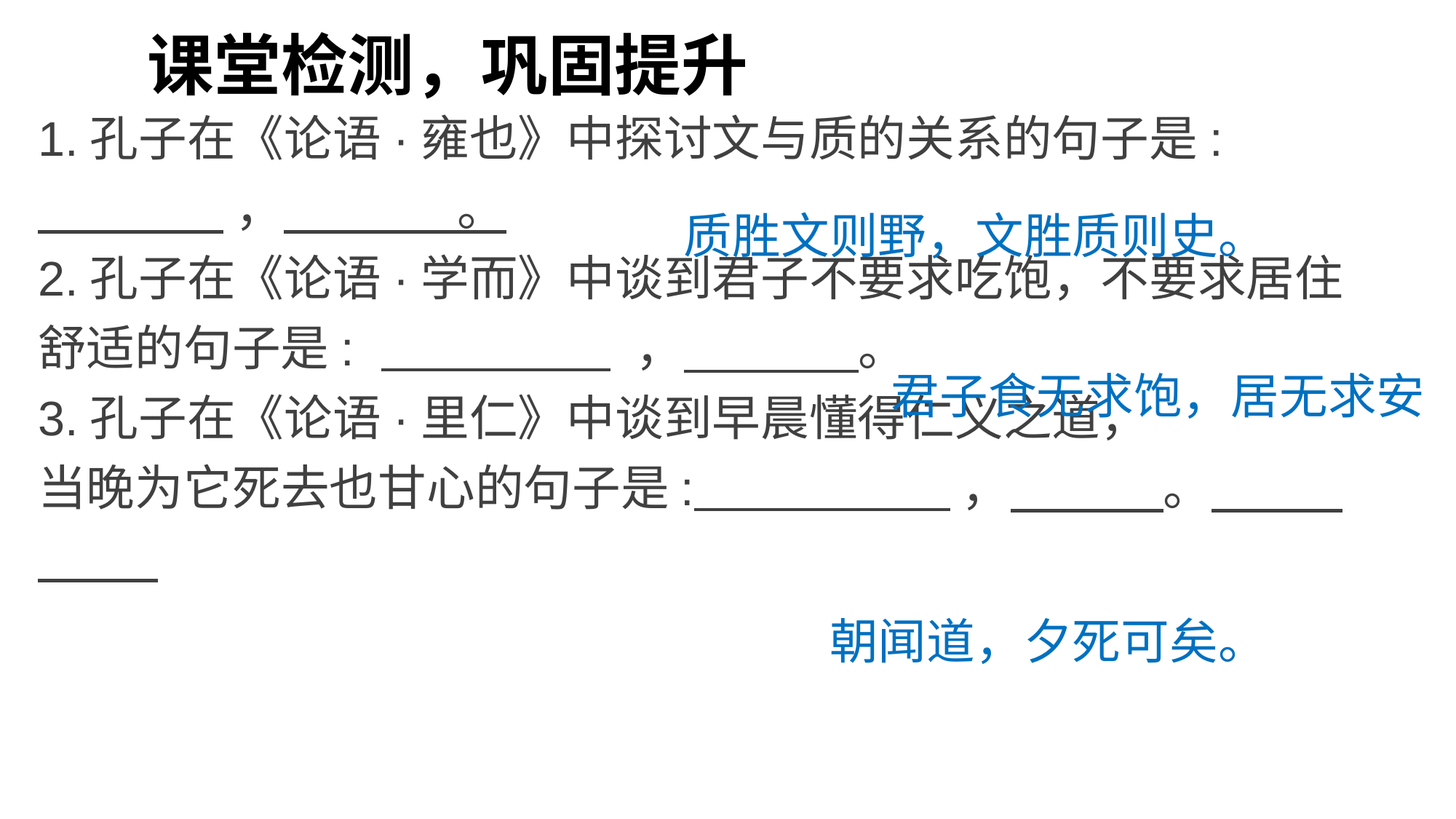

课堂检测，巩固提升
1.孔子在《论语·雍也》中探讨文与质的关系的句子是:
                 ，                。
2.孔子在《论语·学而》中谈到君子不要求吃饱，不要求居住舒适的句子是:                    ，                。
3.孔子在《论语·里仁》中谈到早晨懂得仁义之道，
当晚为它死去也甘心的句子是:                   ，              。
质胜文则野，文胜质则史。
君子食无求饱，居无求安
朝闻道，夕死可矣。